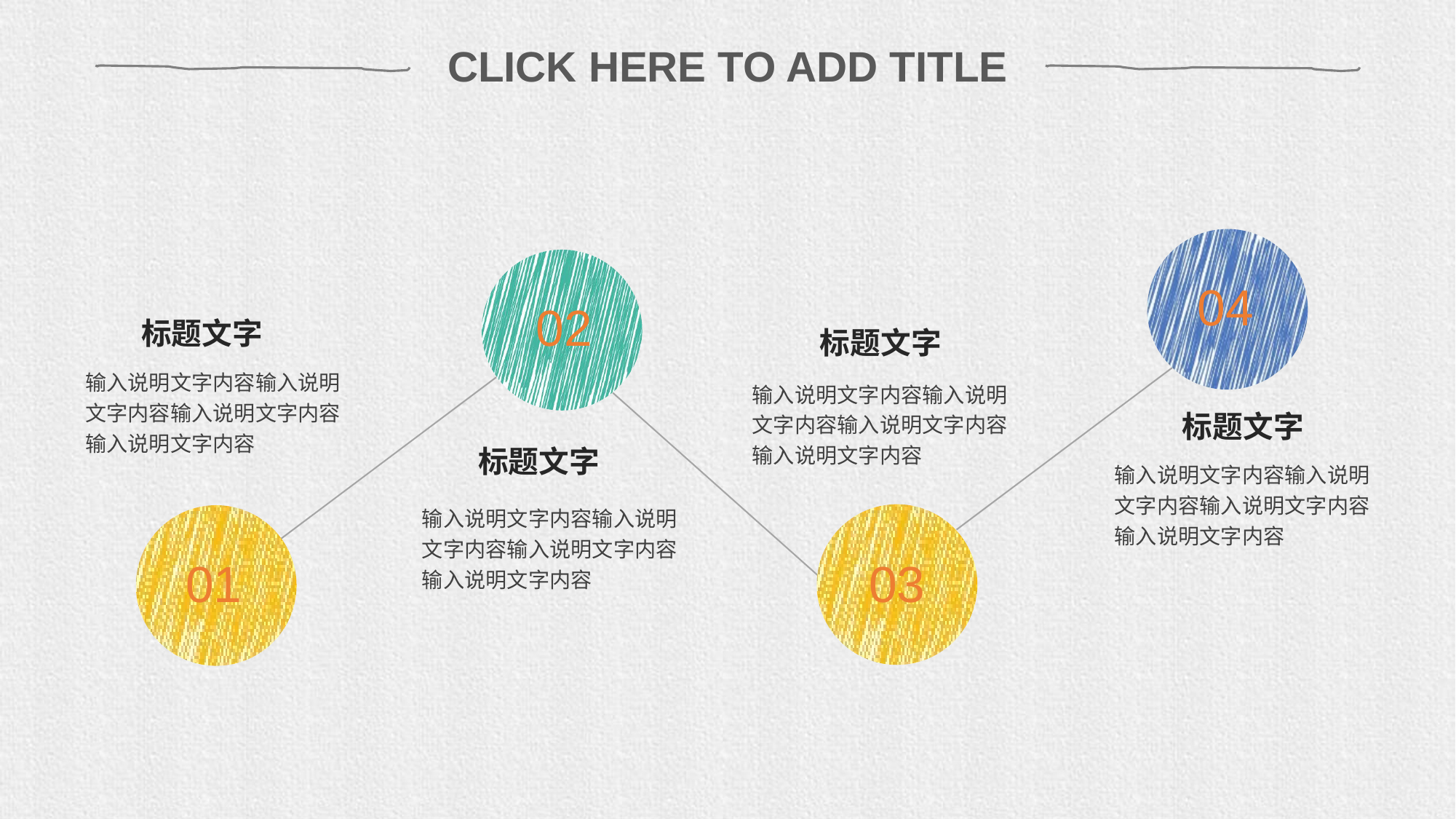

CLICK HERE TO ADD TITLE

04

02
标题文字
标题文字
输入说明文字内容输入说明文字内容输入说明文字内容输入说明文字内容

输入说明文字内容输入说明文字内容输入说明文字内容输入说明文字内容

标题文字
标题文字
输入说明文字内容输入说明文字内容输入说明文字内容输入说明文字内容
输入说明文字内容输入说明文字内容输入说明文字内容输入说明文字内容

03

01